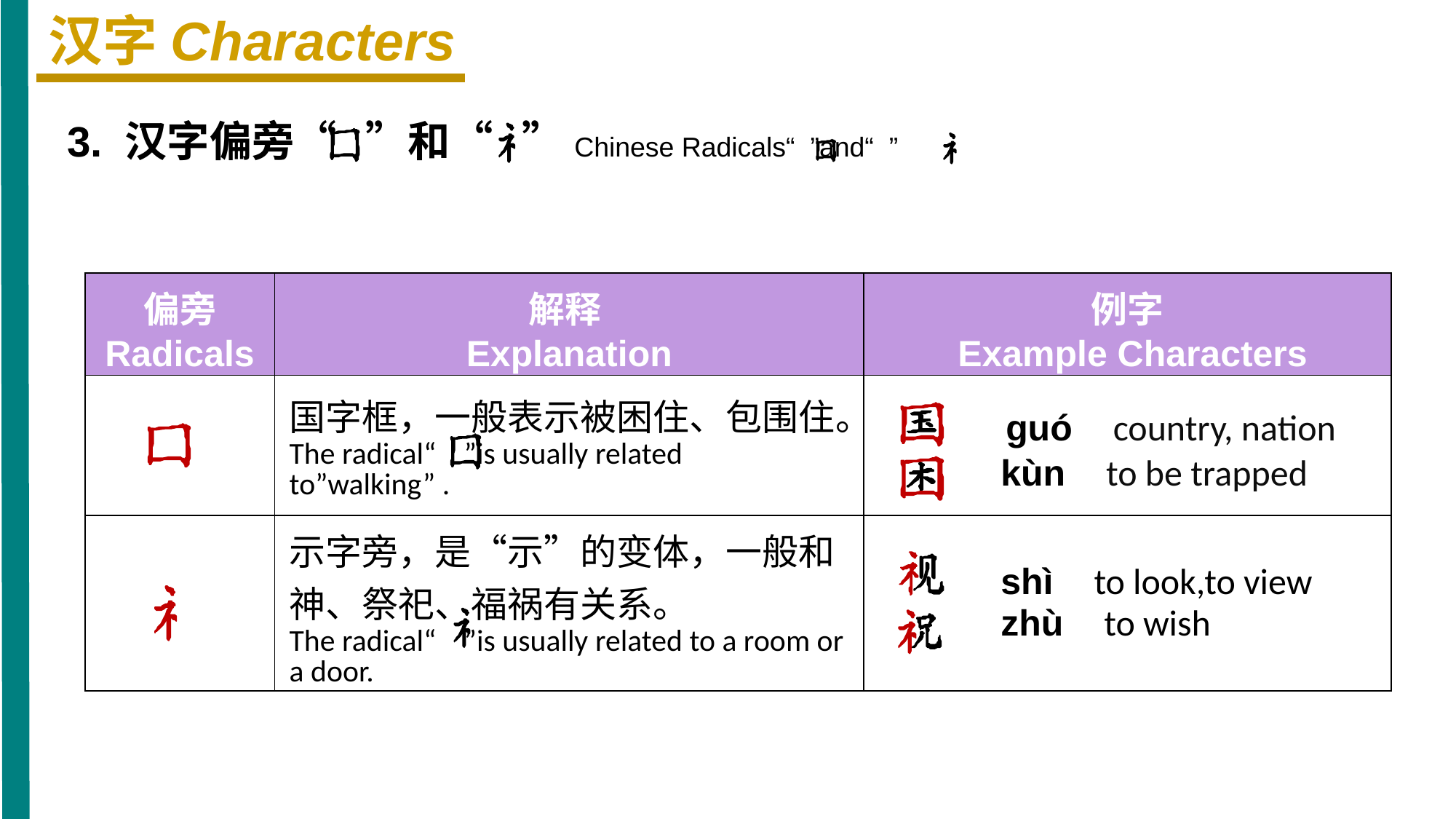

汉字Characters
3. 汉字偏旁“   ”和“   ”Chinese Radicals“  ”and“  ”

| 偏旁 Radicals | 解释 Explanation | 例字 Example Characters |
| --- | --- | --- |
|  | 国字框，一般表示被困住、包围住。 The radical“ ”is usually related to”walking” . | ɡuó country, nation kùn to be trapped |
|  | 示字旁，是“示”的变体，一般和神、祭祀、福祸有关系。 The radical“ ”is usually related to a room or a door. | shì to look,to view zhù to wish |